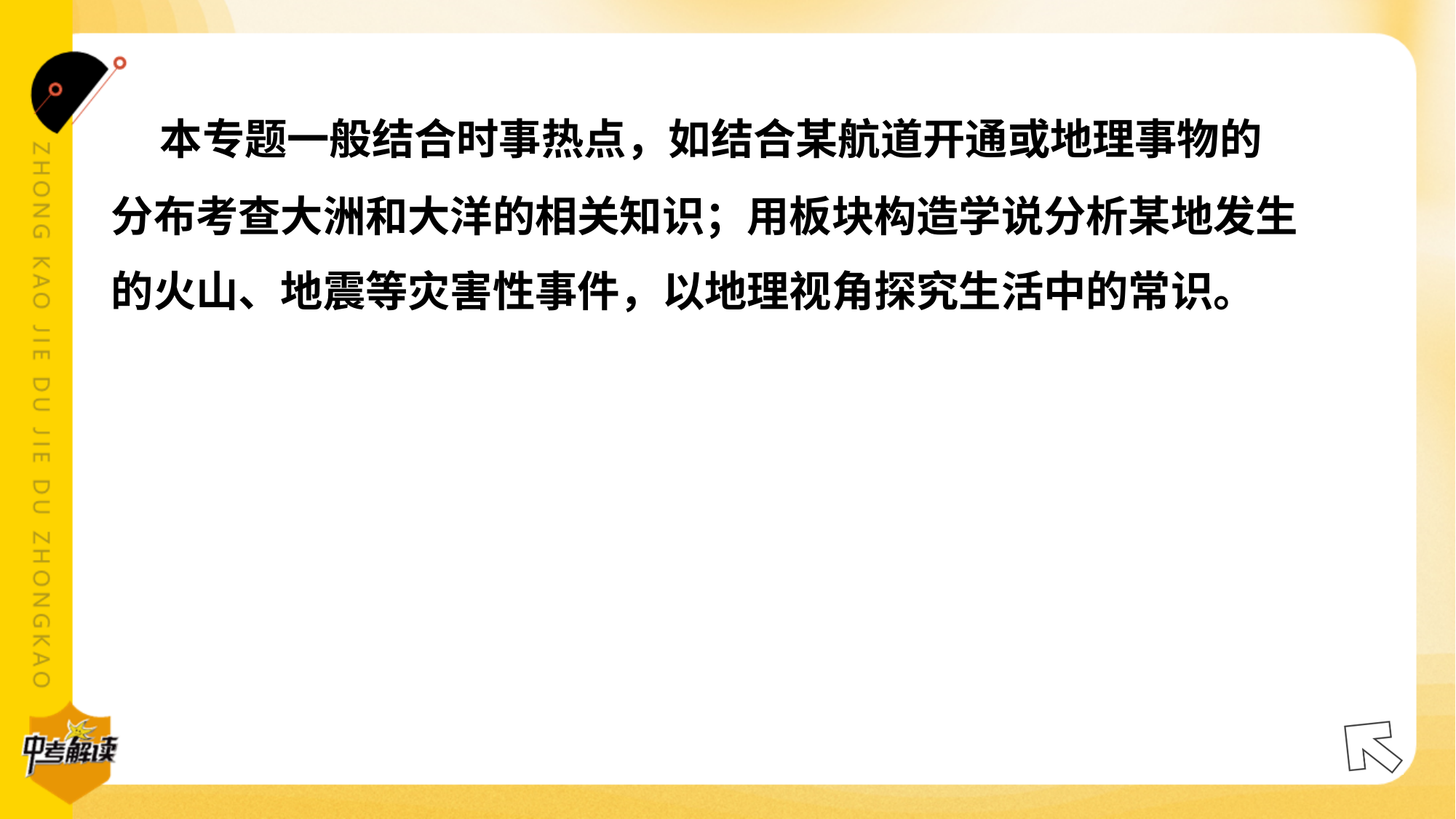

本专题一般结合时事热点，如结合某航道开通或地理事物的
分布考查大洲和大洋的相关知识；用板块构造学说分析某地发生
的火山、地震等灾害性事件，以地理视角探究生活中的常识。